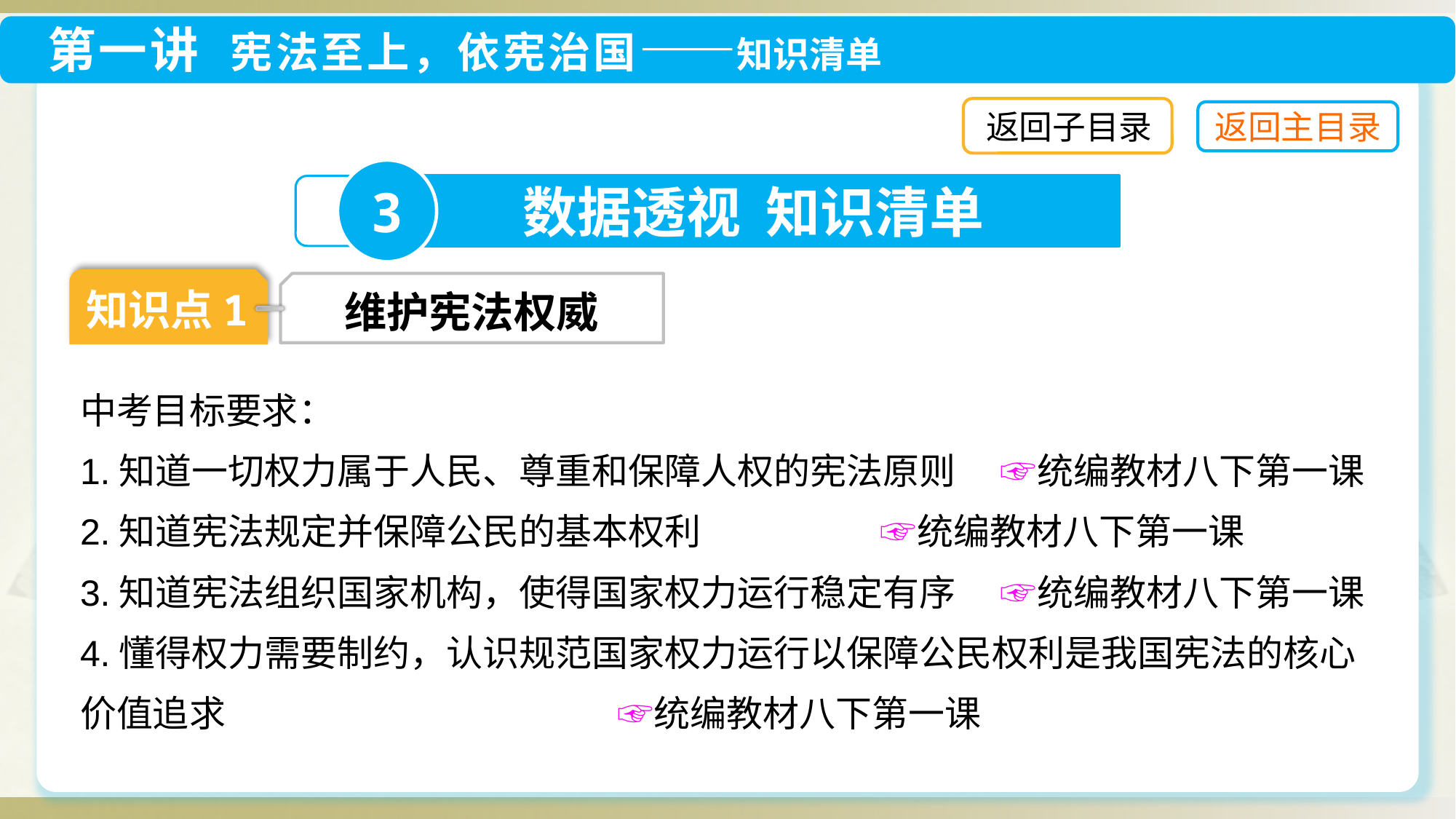

返回子目录
3

数据透视  知识清单
知识点1
维护宪法权威

中考目标要求：
1.知道一切权力属于人民、尊重和保障人权的宪法原则　 ☞统编教材八下第一课
2.知道宪法规定并保障公民的基本权利　　             ☞统编教材八下第一课
3.知道宪法组织国家机构，使得国家权力运行稳定有序　 ☞统编教材八下第一课
4.懂得权力需要制约，认识规范国家权力运行以保障公民权利是我国宪法的核心价值追求	                                       ☞统编教材八下第一课